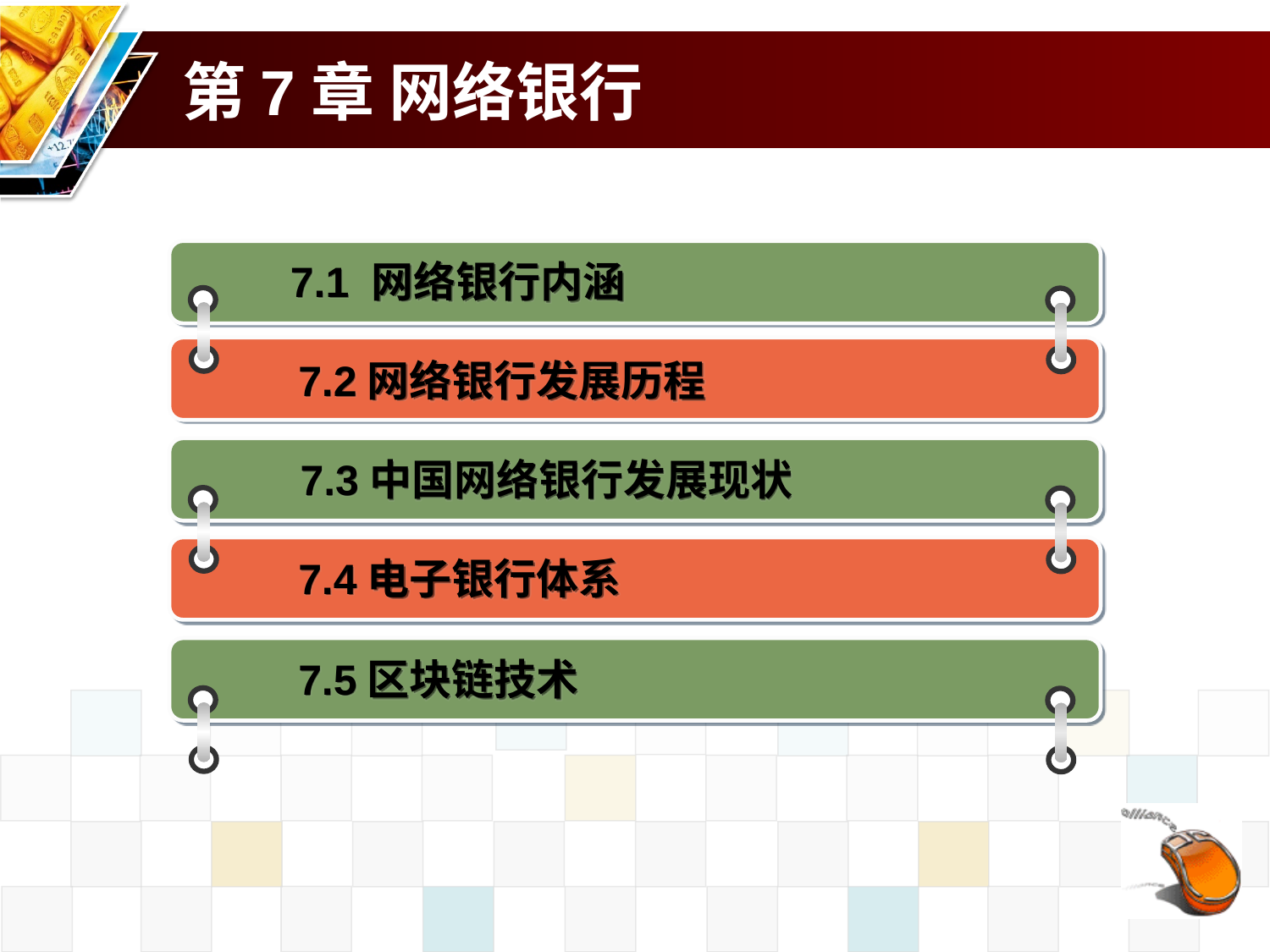

# 第7章 网络银行

7.1 网络银行内涵

7.2网络银行发展历程

7.3中国网络银行发展现状

7.4电子银行体系

7.5区块链技术